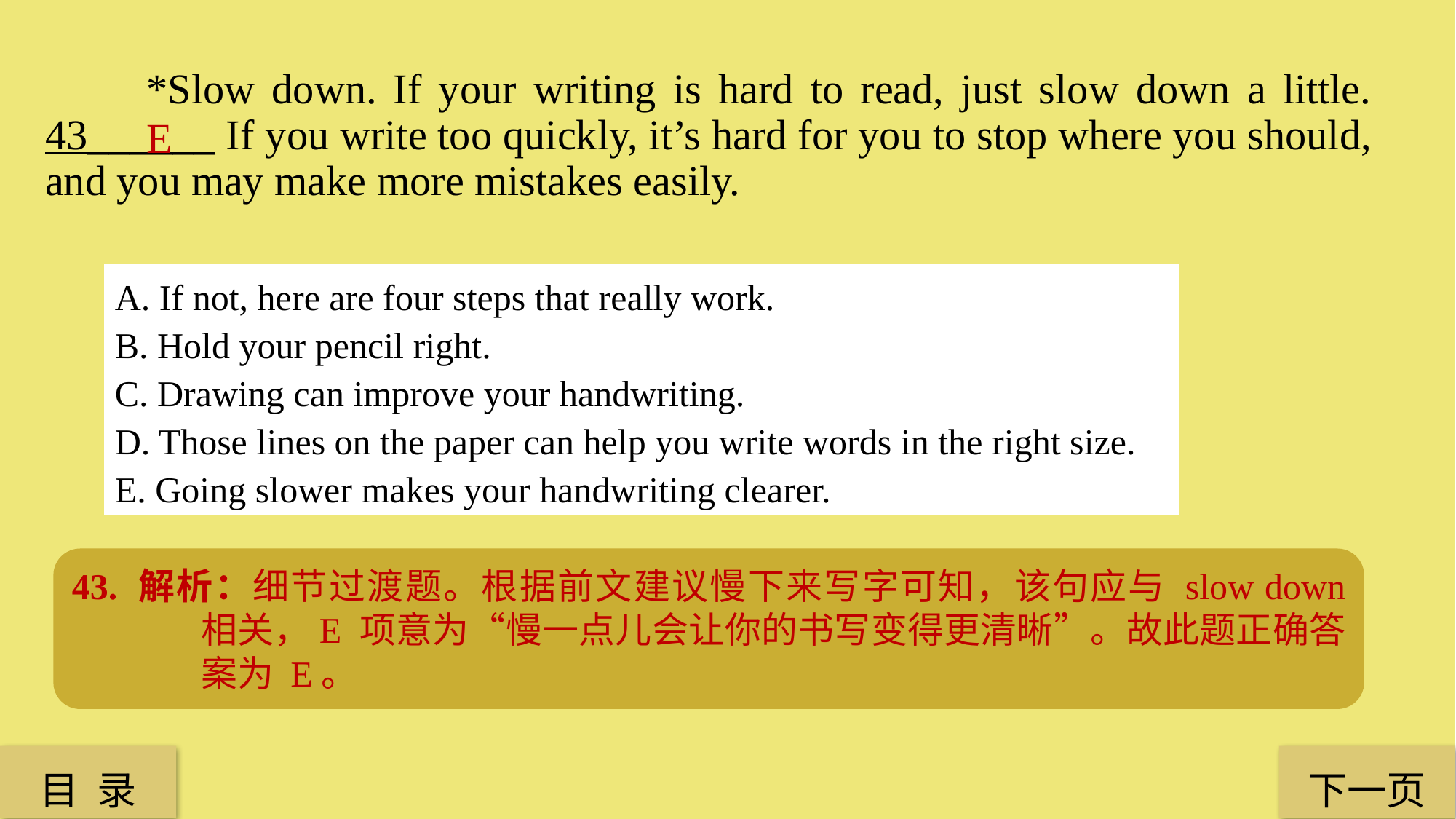

*Slow down. If your writing is hard to read, just slow down a little. 43______ If you write too quickly, it’s hard for you to stop where you should, and you may make more mistakes easily.
E
A. If not, here are four steps that really work.
B. Hold your pencil right.
C. Drawing can improve your handwriting.
D. Those lines on the paper can help you write words in the right size.
E. Going slower makes your handwriting clearer.
43. 解析：细节过渡题。根据前文建议慢下来写字可知，该句应与 slow down 相关，E 项意为“慢一点儿会让你的书写变得更清晰”。故此题正确答案为 E。